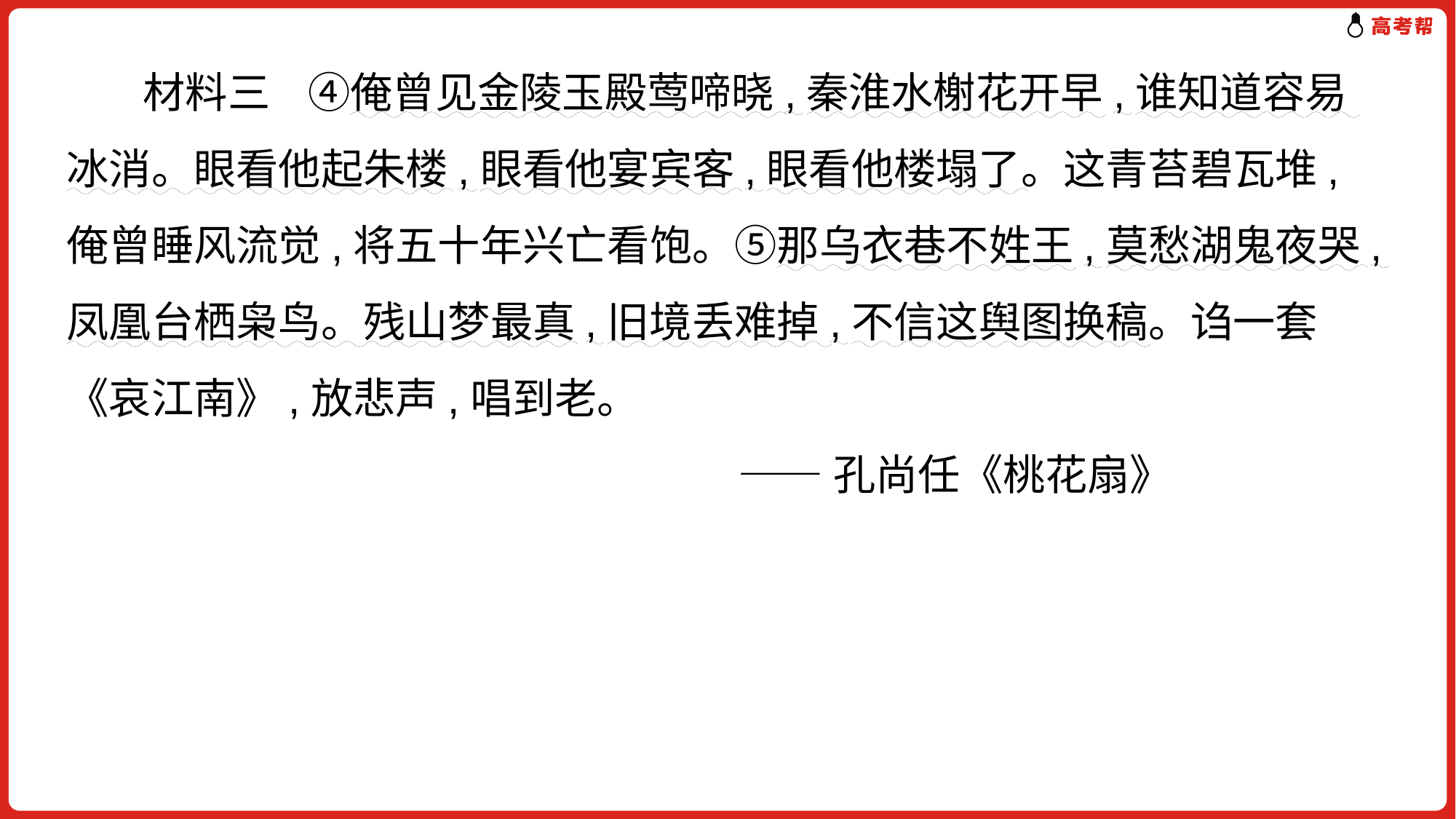

材料三    ④俺曾见金陵玉殿莺啼晓,秦淮水榭花开早,谁知道容易冰消。眼看他起朱楼,眼看他宴宾客,眼看他楼塌了。这青苔碧瓦堆,俺曾睡风流觉,将五十年兴亡看饱。⑤那乌衣巷不姓王,莫愁湖鬼夜哭,凤凰台栖枭鸟。残山梦最真,旧境丢难掉,不信这舆图换稿。诌一套《哀江南》,放悲声,唱到老。
                                                                       ——孔尚任《桃花扇》